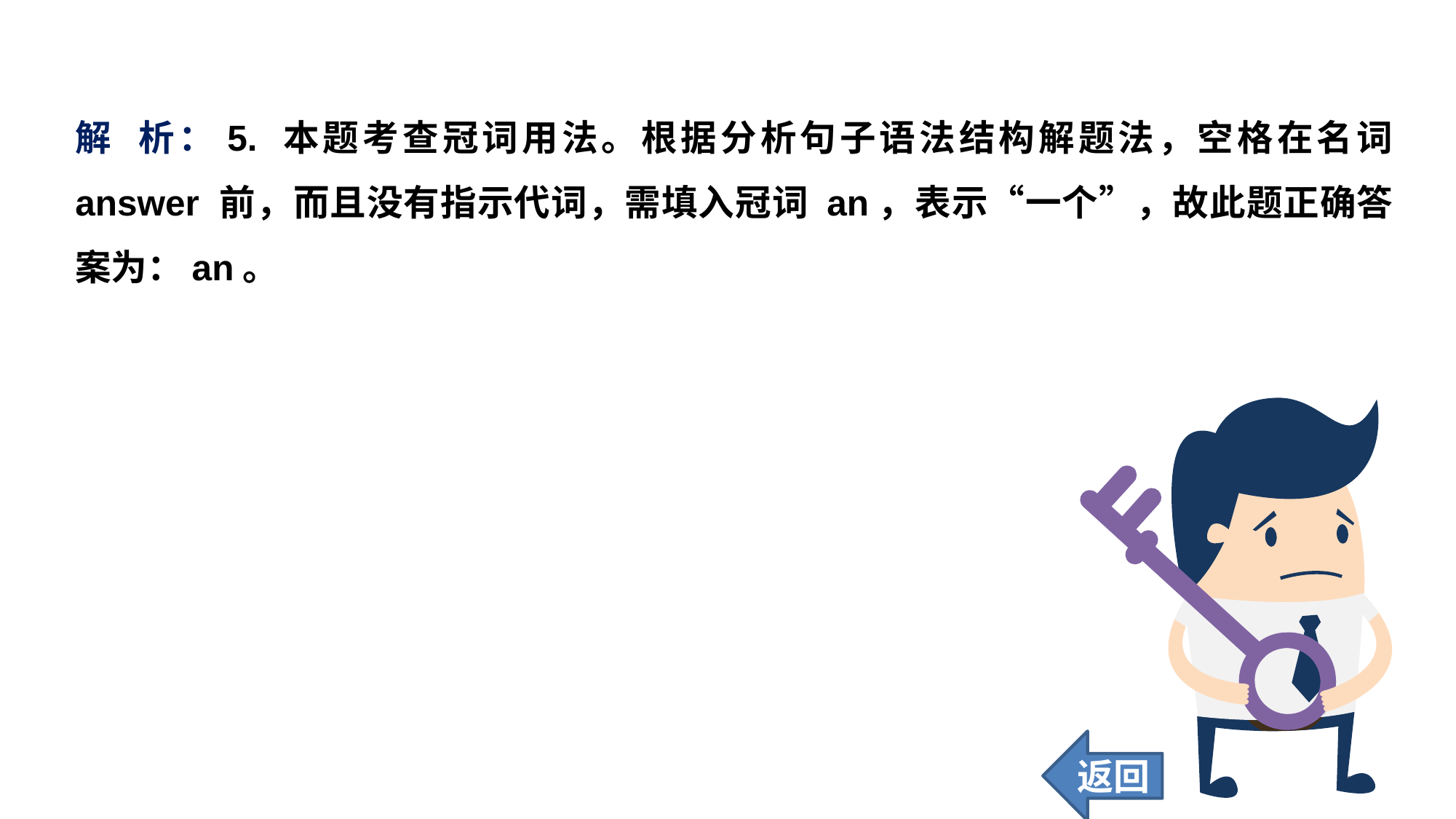

解  析：5. 本题考查冠词用法。根据分析句子语法结构解题法，空格在名词 answer 前，而且没有指示代词，需填入冠词 an，表示“一个”，故此题正确答案为：an。

返回
140